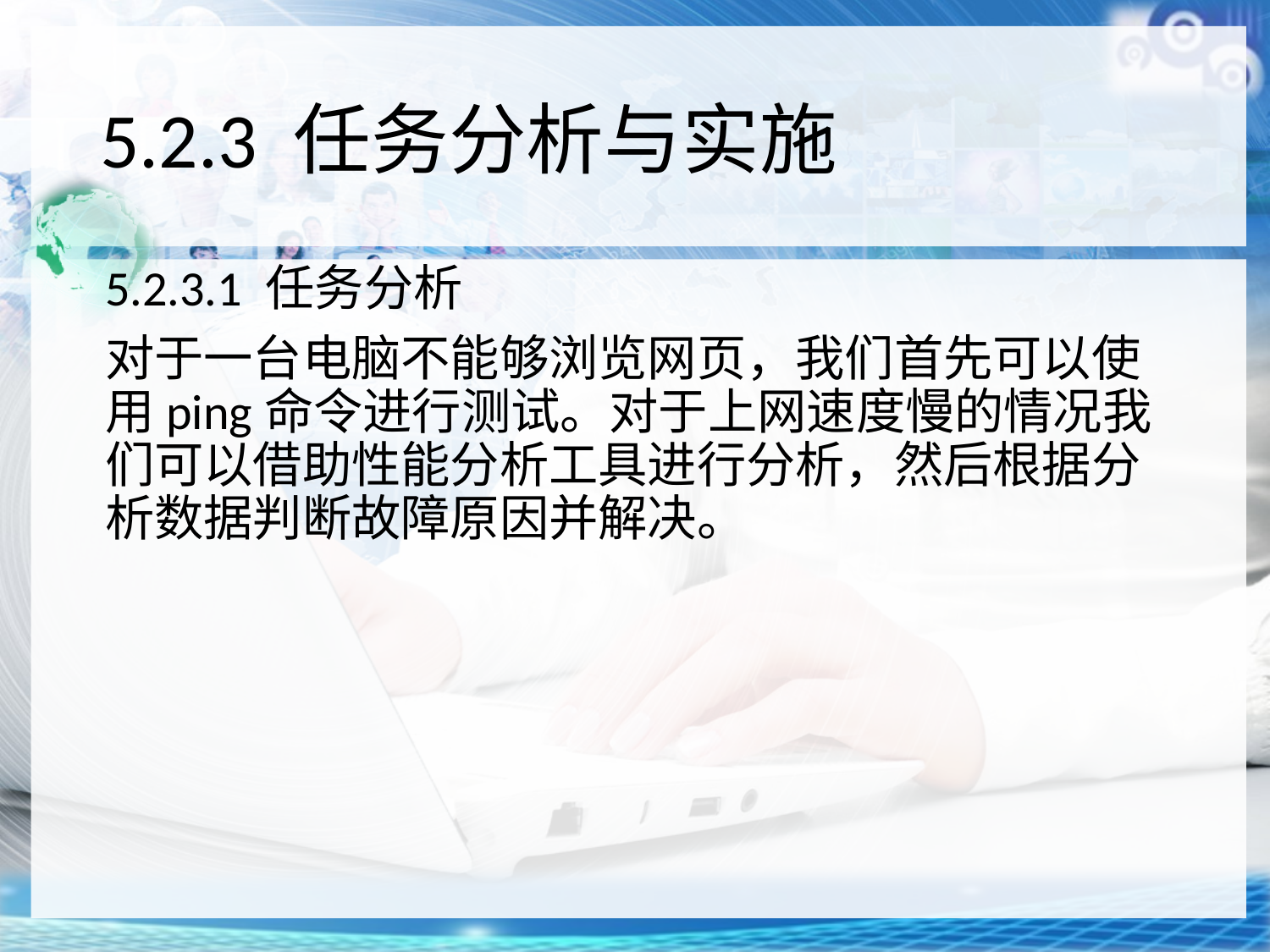

# 5.2.3 任务分析与实施
5.2.3.1 任务分析
对于一台电脑不能够浏览网页，我们首先可以使用ping命令进行测试。对于上网速度慢的情况我们可以借助性能分析工具进行分析，然后根据分析数据判断故障原因并解决。